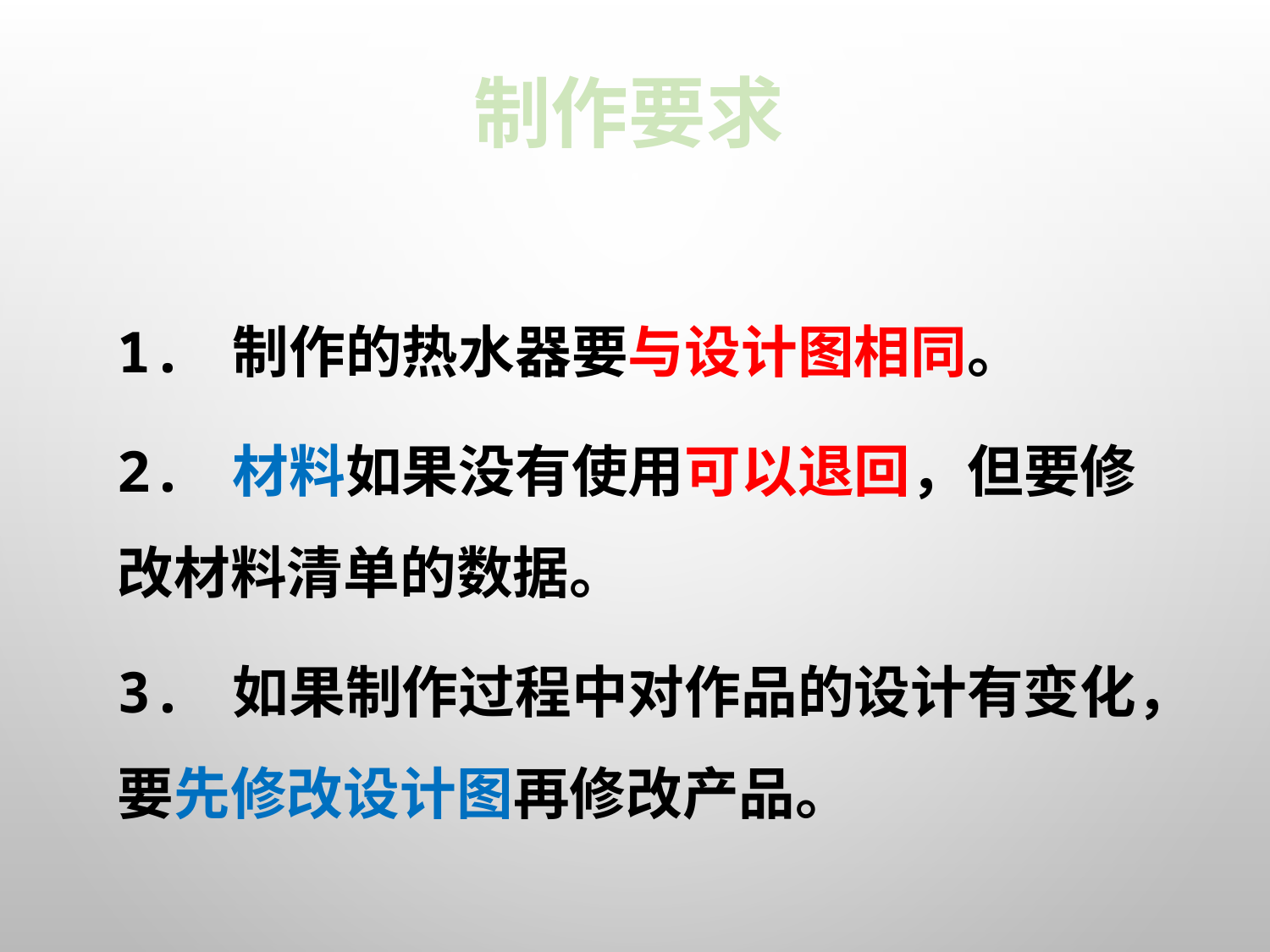

制作要求
1. 制作的热水器要与设计图相同。
2. 材料如果没有使用可以退回，但要修改材料清单的数据。
3. 如果制作过程中对作品的设计有变化，要先修改设计图再修改产品。